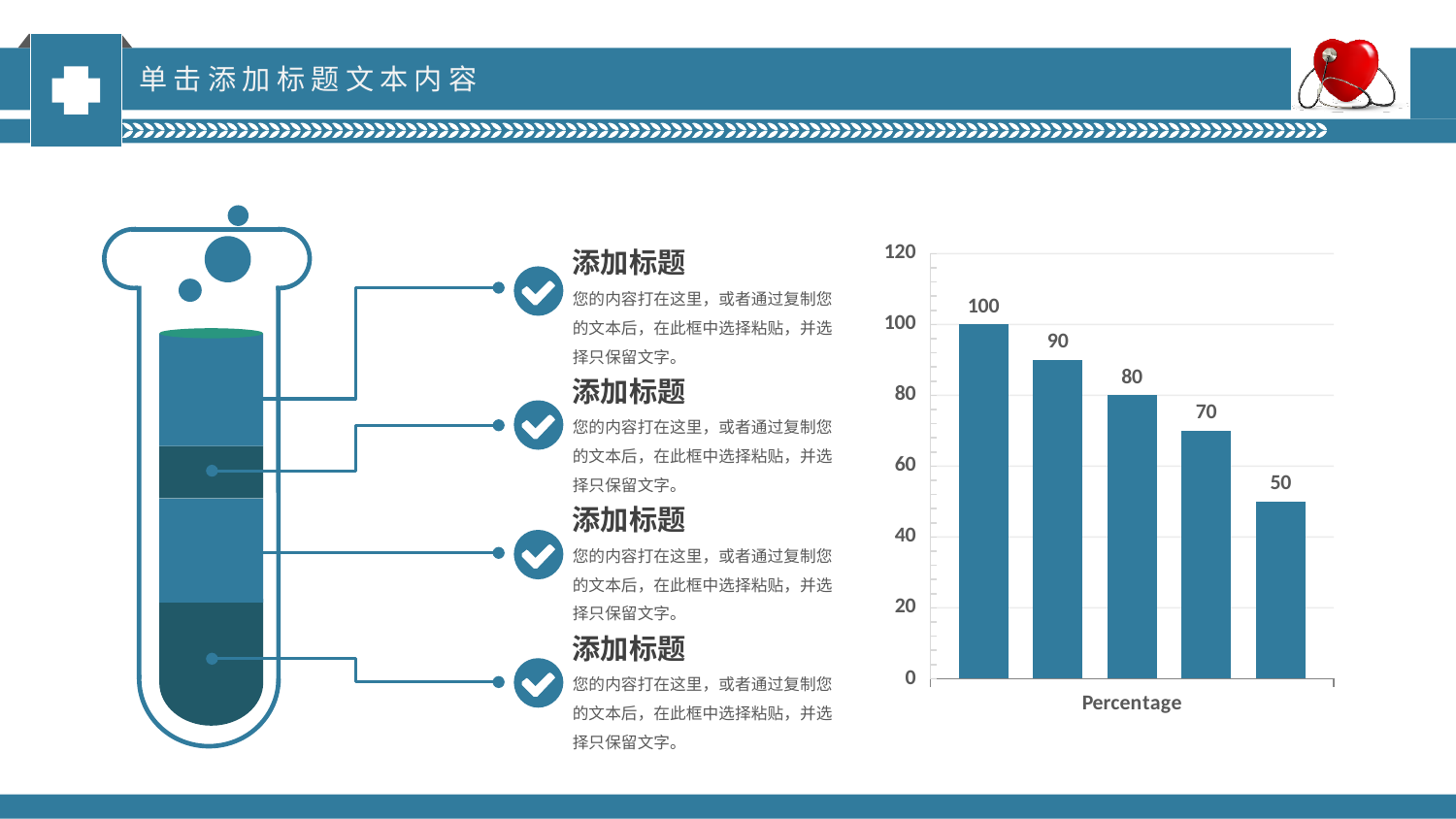

单击添加标题文本内容

### Chart

| Category | Series 1 | Series 2 | Series 3 | Series 32 | Series 322 |
|---|---|---|---|---|---|
| Percentage | 100.0 | 90.0 | 80.0 | 70.0 | 50.0 |
添加标题
您的内容打在这里，或者通过复制您的文本后，在此框中选择粘贴，并选择只保留文字。

添加标题
您的内容打在这里，或者通过复制您的文本后，在此框中选择粘贴，并选择只保留文字。

添加标题
您的内容打在这里，或者通过复制您的文本后，在此框中选择粘贴，并选择只保留文字。

添加标题
您的内容打在这里，或者通过复制您的文本后，在此框中选择粘贴，并选择只保留文字。